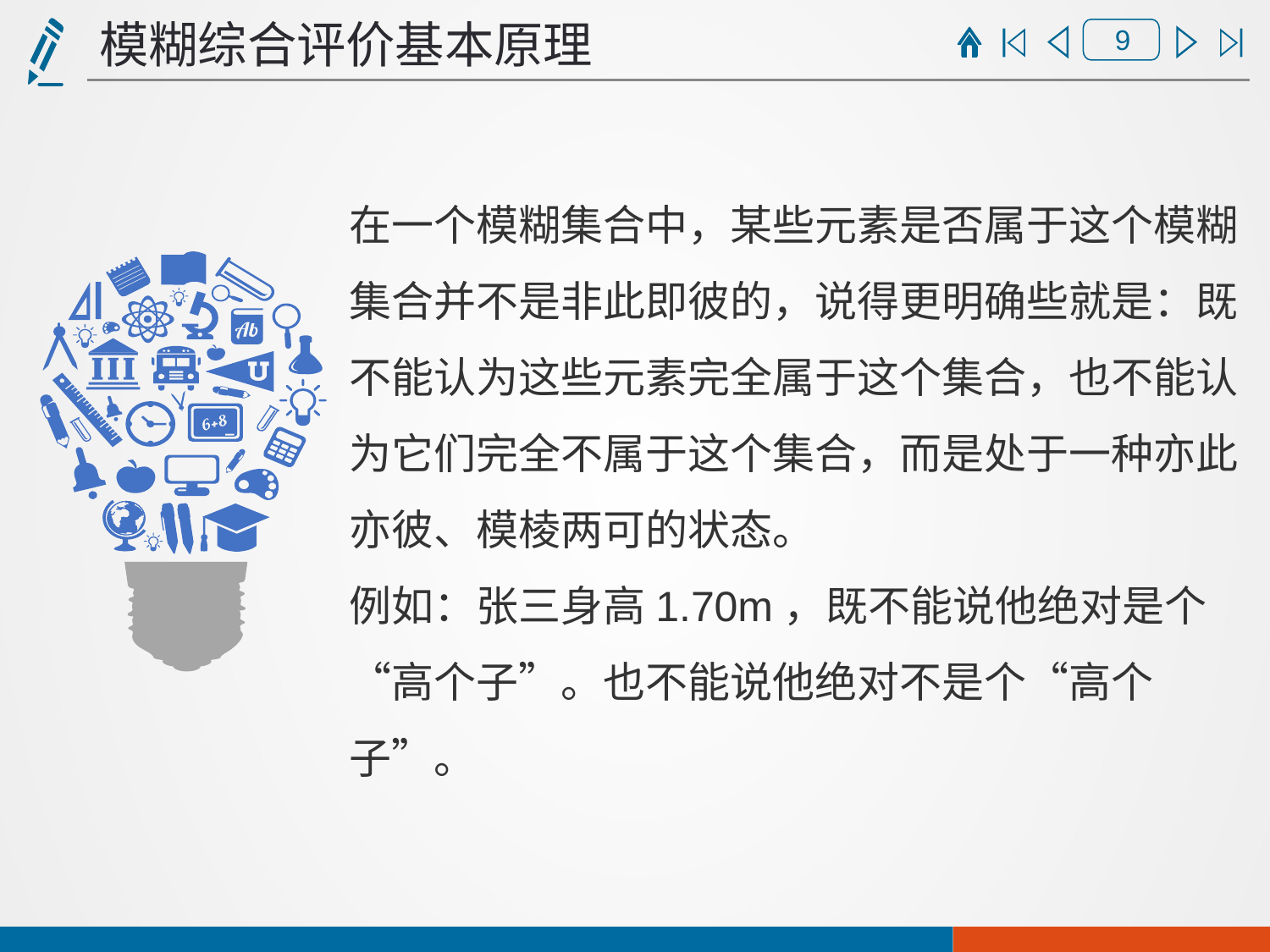

模糊综合评价基本原理

在一个模糊集合中，某些元素是否属于这个模糊集合并不是非此即彼的，说得更明确些就是：既不能认为这些元素完全属于这个集合，也不能认为它们完全不属于这个集合，而是处于一种亦此亦彼、模棱两可的状态。
例如：张三身高1.70m，既不能说他绝对是个“高个子”。也不能说他绝对不是个“高个子”。